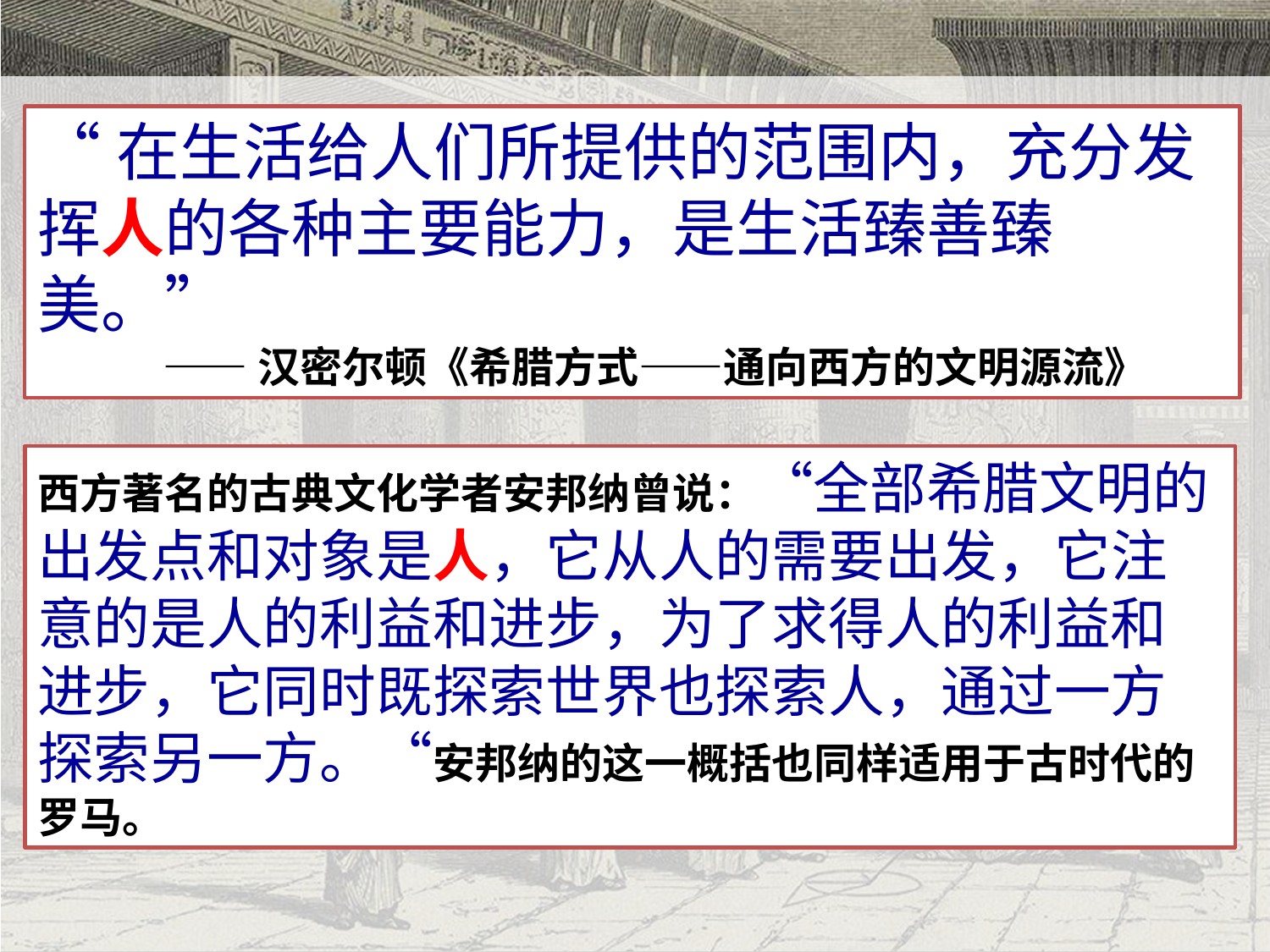

“在生活给人们所提供的范围内，充分发挥人的各种主要能力，是生活臻善臻美。”
                ——汉密尔顿《希腊方式——通向西方的文明源流》
西方著名的古典文化学者安邦纳曾说：“全部希腊文明的出发点和对象是人，它从人的需要出发，它注意的是人的利益和进步，为了求得人的利益和进步，它同时既探索世界也探索人，通过一方探索另一方。“安邦纳的这一概括也同样适用于古时代的罗马。